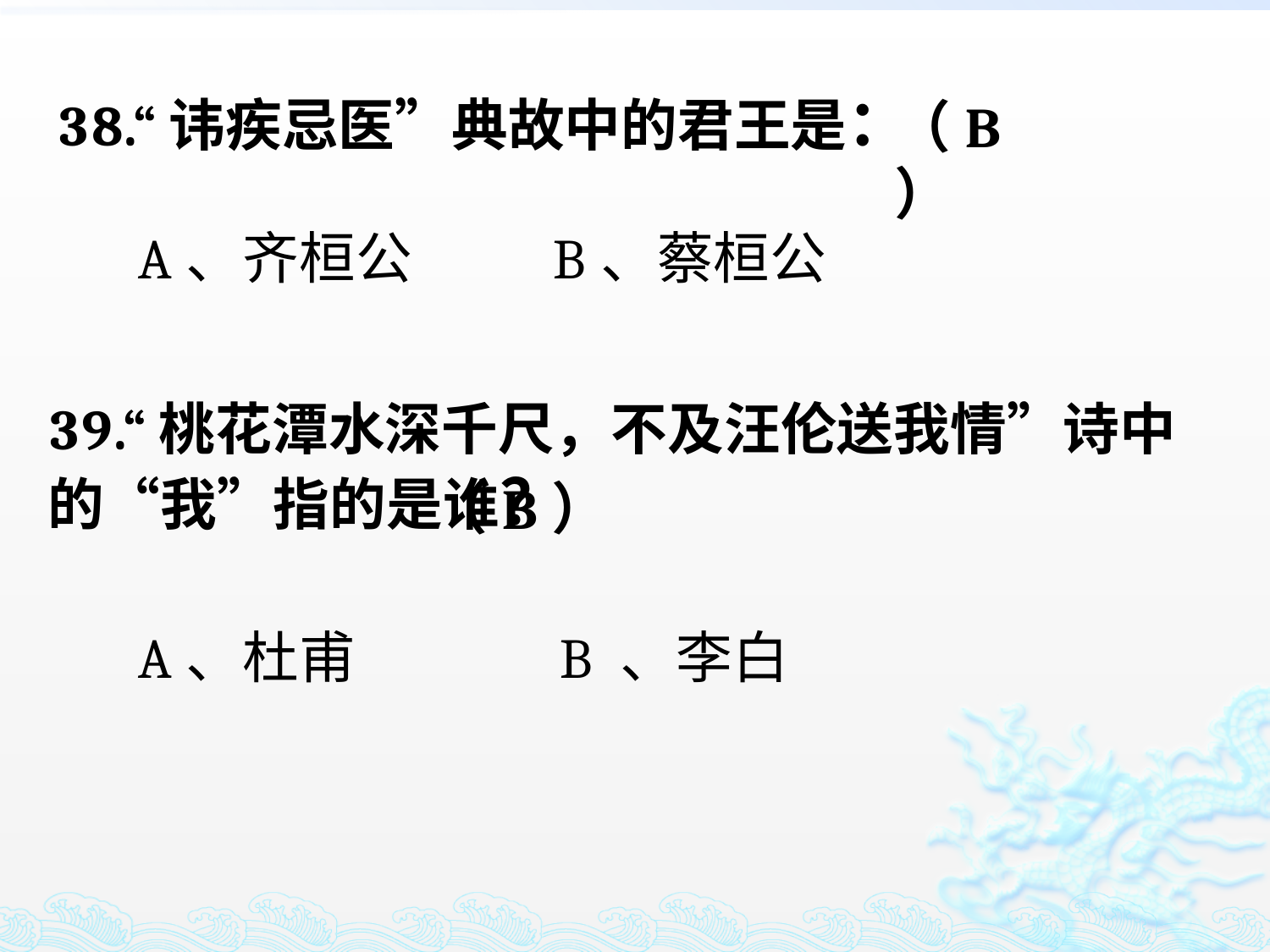

38.“讳疾忌医”典故中的君王是：
（B）
A、齐桓公          B、蔡桓公
39.“桃花潭水深千尺，不及汪伦送我情”诗中的“我”指的是谁？
（B）
A、杜甫               B 、李白